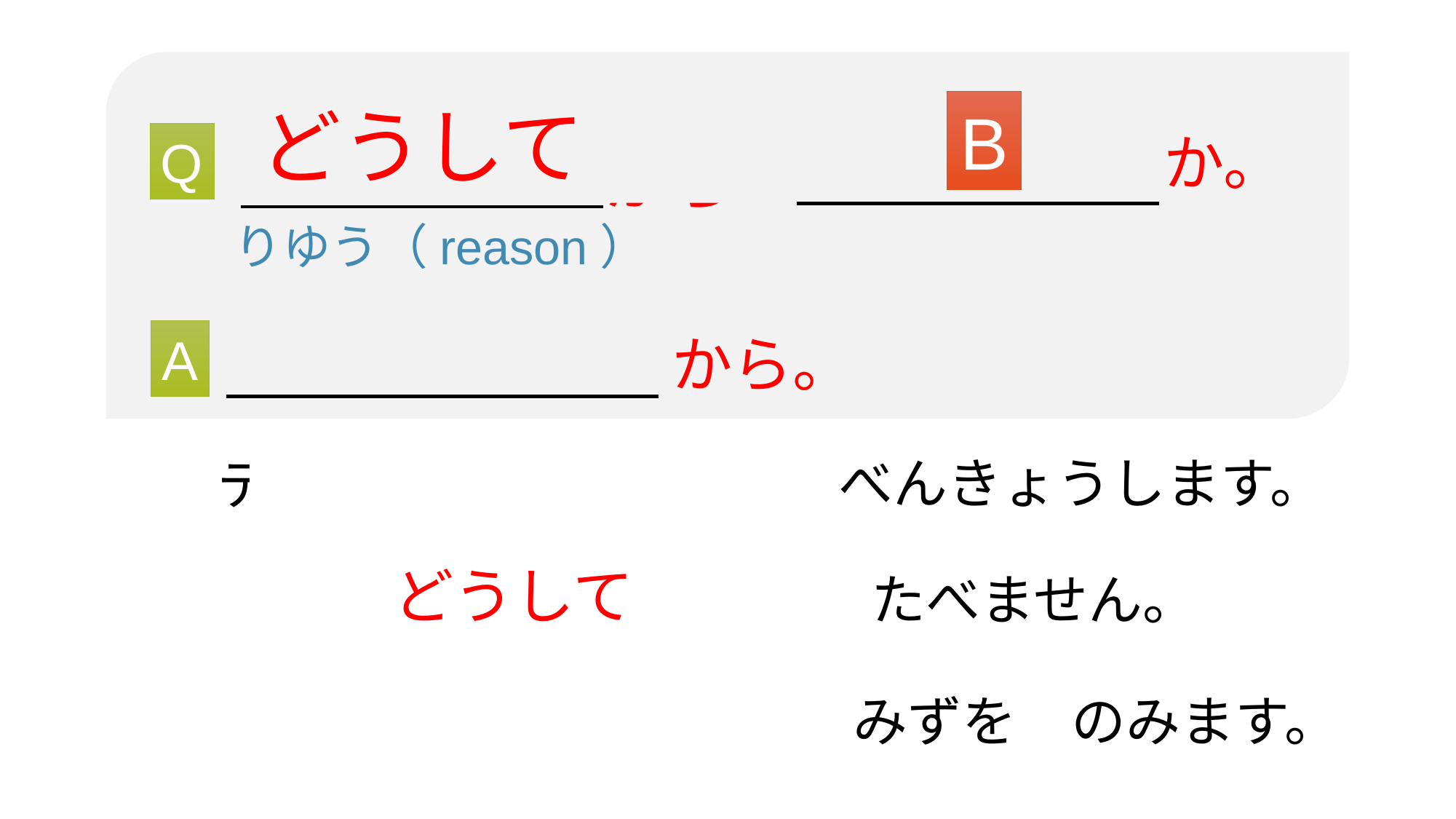

どうして
B
A
か。
？？？
Q
から
りゆう（reason）
A
から。

から
べんきょうします。
テストが　あります
やさい
きら
どうして
たべません。
から
野菜が　嫌いです
あつ
から
みずを　のみます。
暑いです